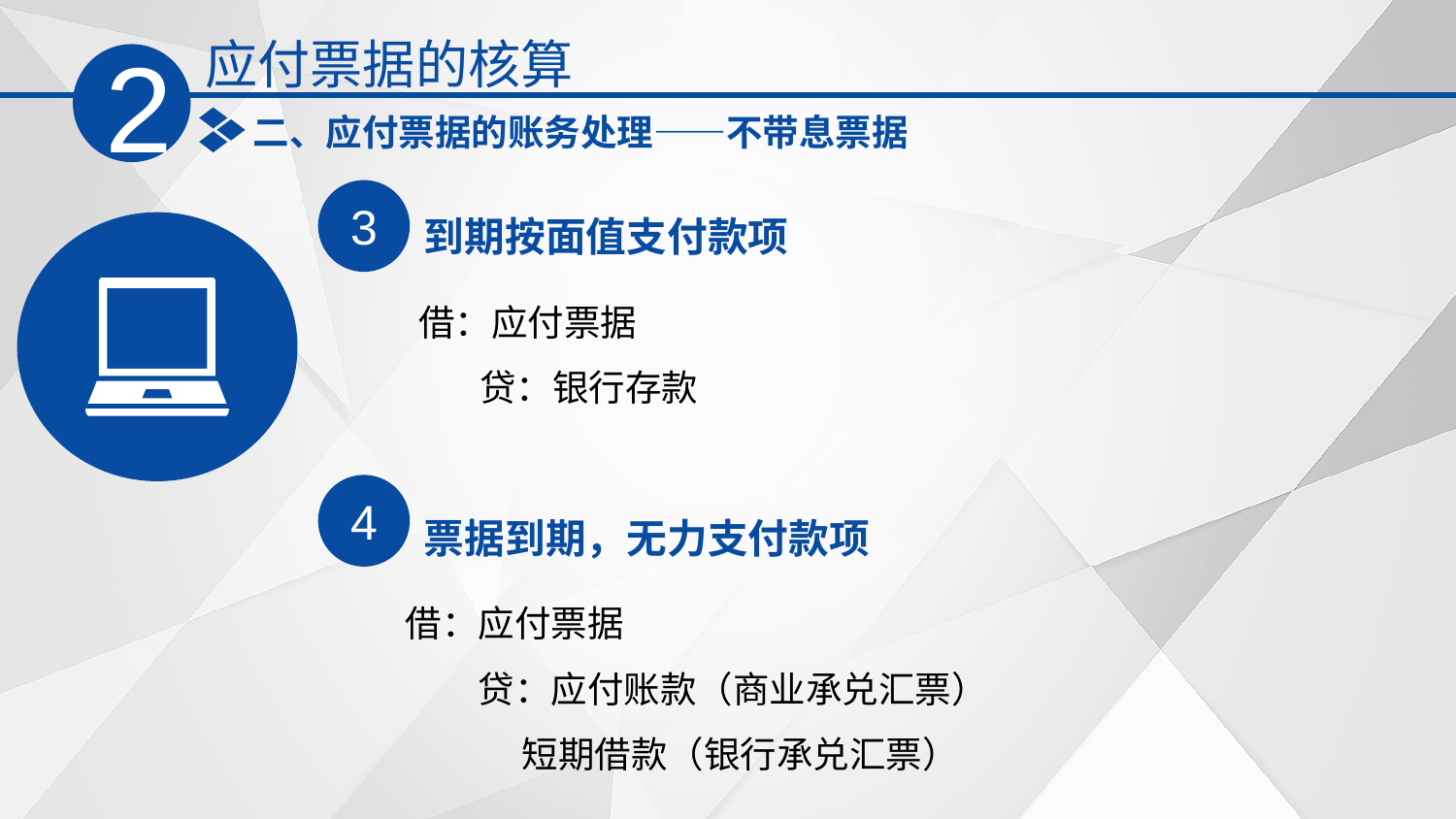

应付票据的核算
2

二、应付票据的账务处理——不带息票据

3
到期按面值支付款项

借：应付票据
　   贷：银行存款
4
票据到期，无力支付款项
借：应付票据
　　贷：应付账款（商业承兑汇票）
             短期借款（银行承兑汇票）